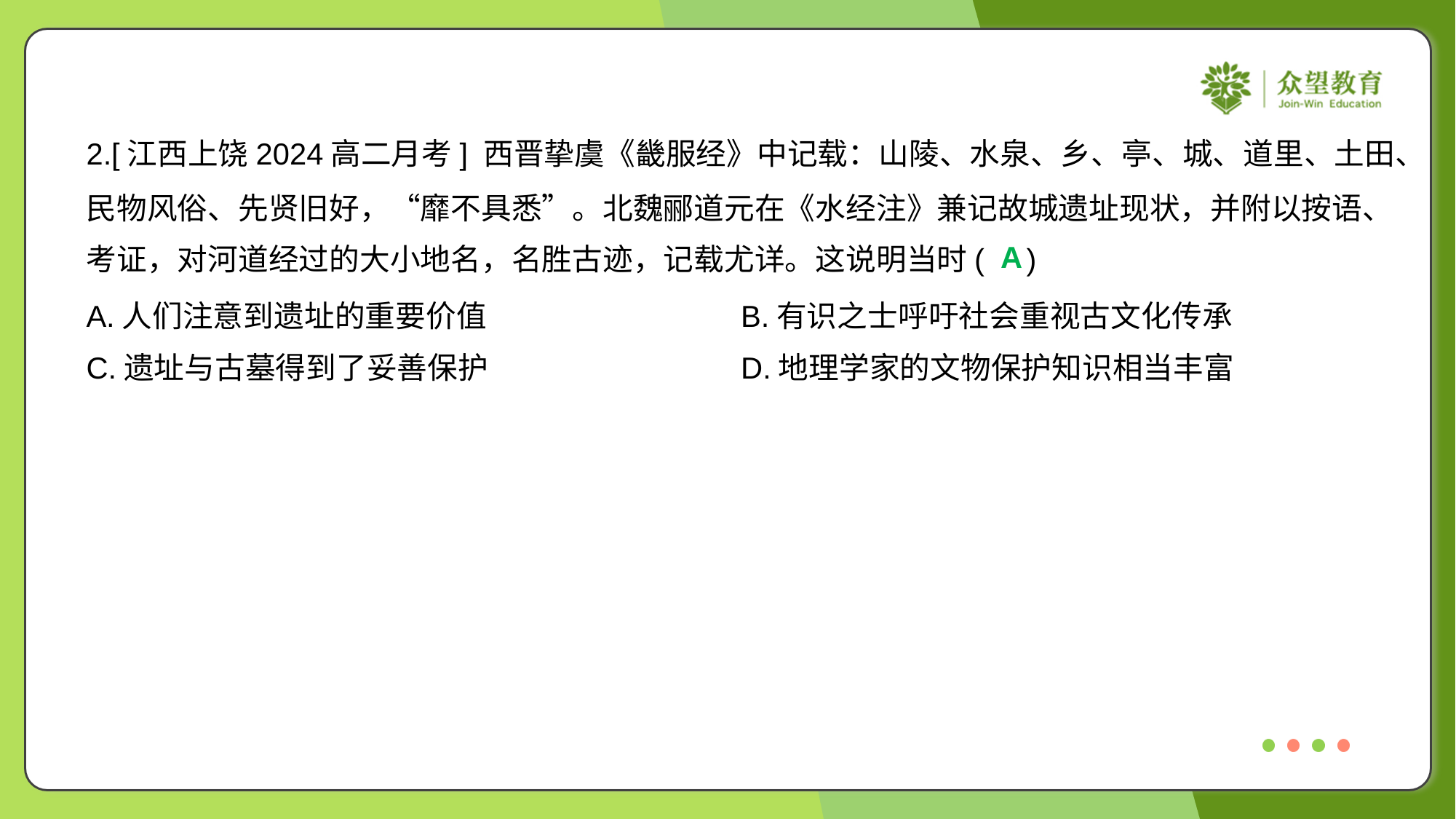

2.[江西上饶2024高二月考] 西晋挚虞《畿服经》中记载：山陵、水泉、乡、亭、城、道里、土田、
民物风俗、先贤旧好，“靡不具悉”。北魏郦道元在《水经注》兼记故城遗址现状，并附以按语、
考证，对河道经过的大小地名，名胜古迹，记载尤详。这说明当时(     )
A
A.人们注意到遗址的重要价值	B.有识之士呼吁社会重视古文化传承
C.遗址与古墓得到了妥善保护	D.地理学家的文物保护知识相当丰富